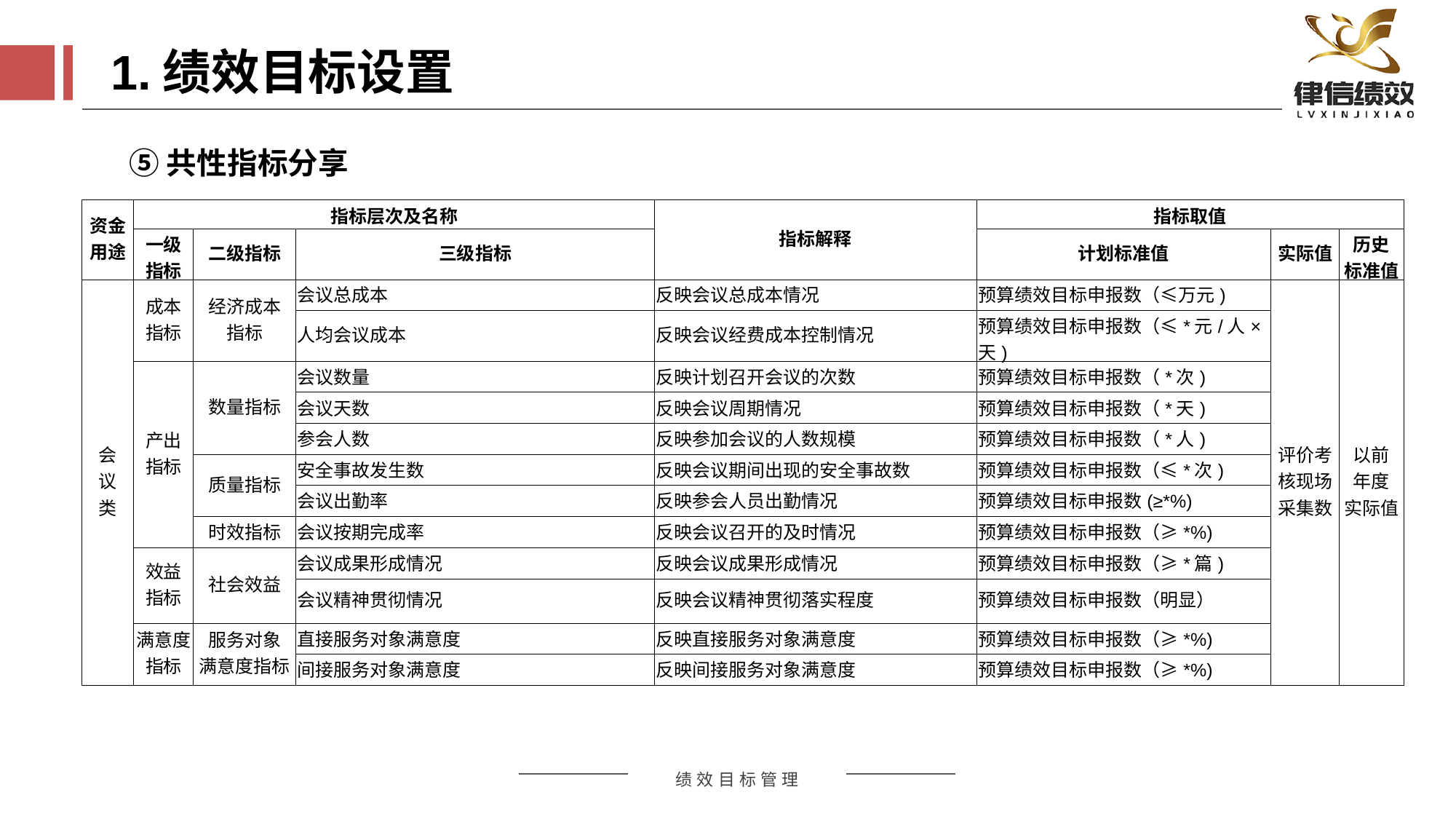

1.绩效目标设置
⑤共性指标分享
| 资金用途 | 指标层次及名称 |  |  | 指标解释 | 指标取值 |  |  |
| --- | --- | --- | --- | --- | --- | --- | --- |
|  | 一级 指标 | 二级指标 | 三级指标 |  | 计划标准值 | 实际值 | 历史 标准值 |
| 会 议 类 | 成本 指标 | 经济成本 指标 | 会议总成本 | 反映会议总成本情况 | 预算绩效目标申报数（≤万元) | 评价考核现场采集数 | 以前 年度 实际值 |
|  |  |  | 人均会议成本 | 反映会议经费成本控制情况 | 预算绩效目标申报数（≤\*元/人×天) |  |  |
|  | 产出 指标 | 数量指标 | 会议数量 | 反映计划召开会议的次数 | 预算绩效目标申报数（\*次) |  |  |
|  |  |  | 会议天数 | 反映会议周期情况 | 预算绩效目标申报数（\*天) |  |  |
|  |  |  | 参会人数 | 反映参加会议的人数规模 | 预算绩效目标申报数（\*人) |  |  |
|  |  | 质量指标 | 安全事故发生数 | 反映会议期间出现的安全事故数 | 预算绩效目标申报数（≤\*次) |  |  |
|  |  |  | 会议出勤率 | 反映参会人员出勤情况 | 预算绩效目标申报数(≥\*%) |  |  |
|  |  | 时效指标 | 会议按期完成率 | 反映会议召开的及时情况 | 预算绩效目标申报数（≥\*%) |  |  |
|  | 效益 指标 | 社会效益 | 会议成果形成情况 | 反映会议成果形成情况 | 预算绩效目标申报数（≥\*篇) |  |  |
|  |  |  | 会议精神贯彻情况 | 反映会议精神贯彻落实程度 | 预算绩效目标申报数（明显） |  |  |
|  | 满意度指标 | 服务对象 满意度指标 | 直接服务对象满意度 | 反映直接服务对象满意度 | 预算绩效目标申报数（≥\*%) |  |  |
|  |  |  | 间接服务对象满意度 | 反映间接服务对象满意度 | 预算绩效目标申报数（≥\*%) |  |  |